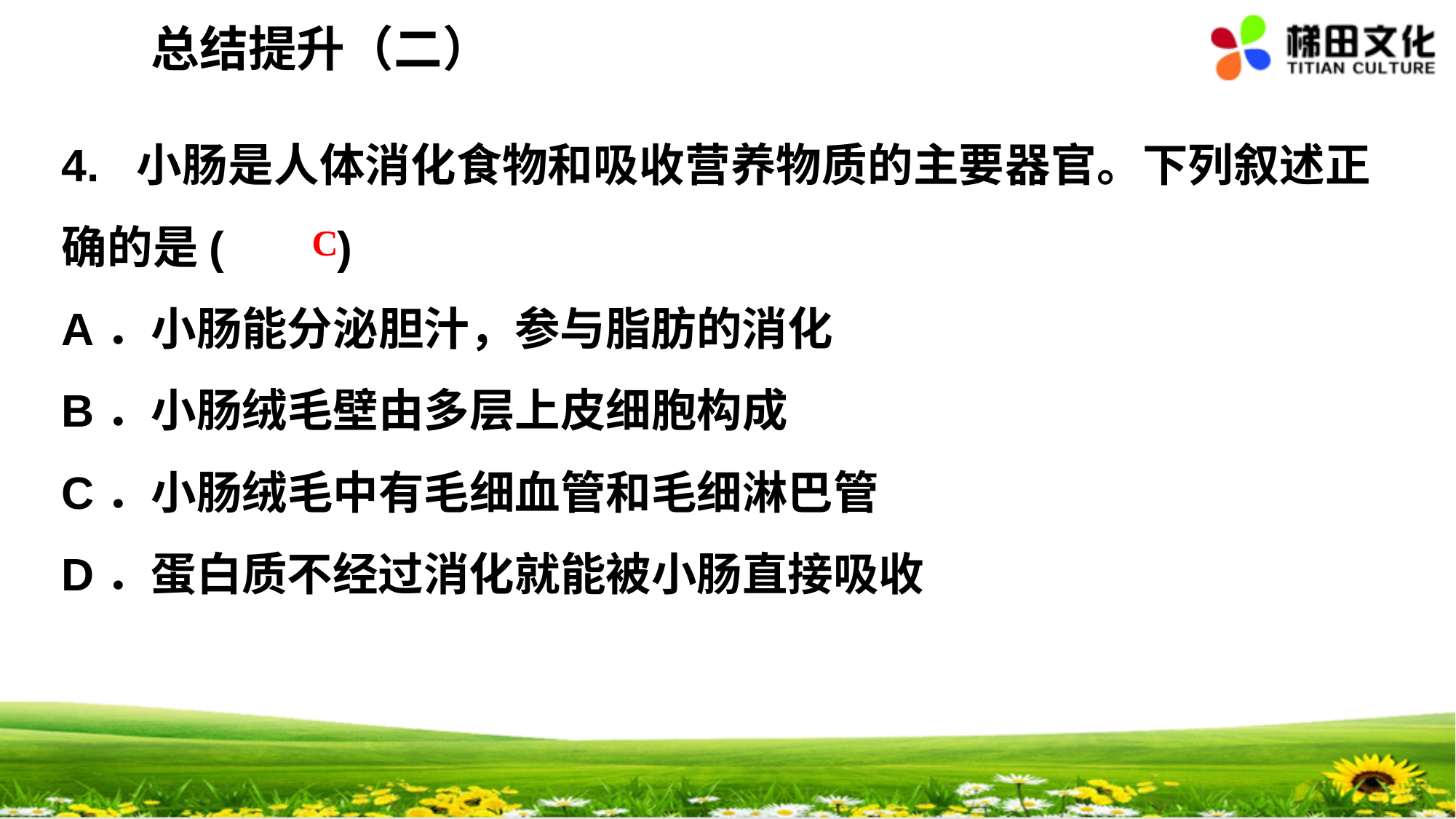

总结提升（二）
4.  小肠是人体消化食物和吸收营养物质的主要器官。下列叙述正确的是(　　)
A．小肠能分泌胆汁，参与脂肪的消化
B．小肠绒毛壁由多层上皮细胞构成
C．小肠绒毛中有毛细血管和毛细淋巴管
D．蛋白质不经过消化就能被小肠直接吸收
 C